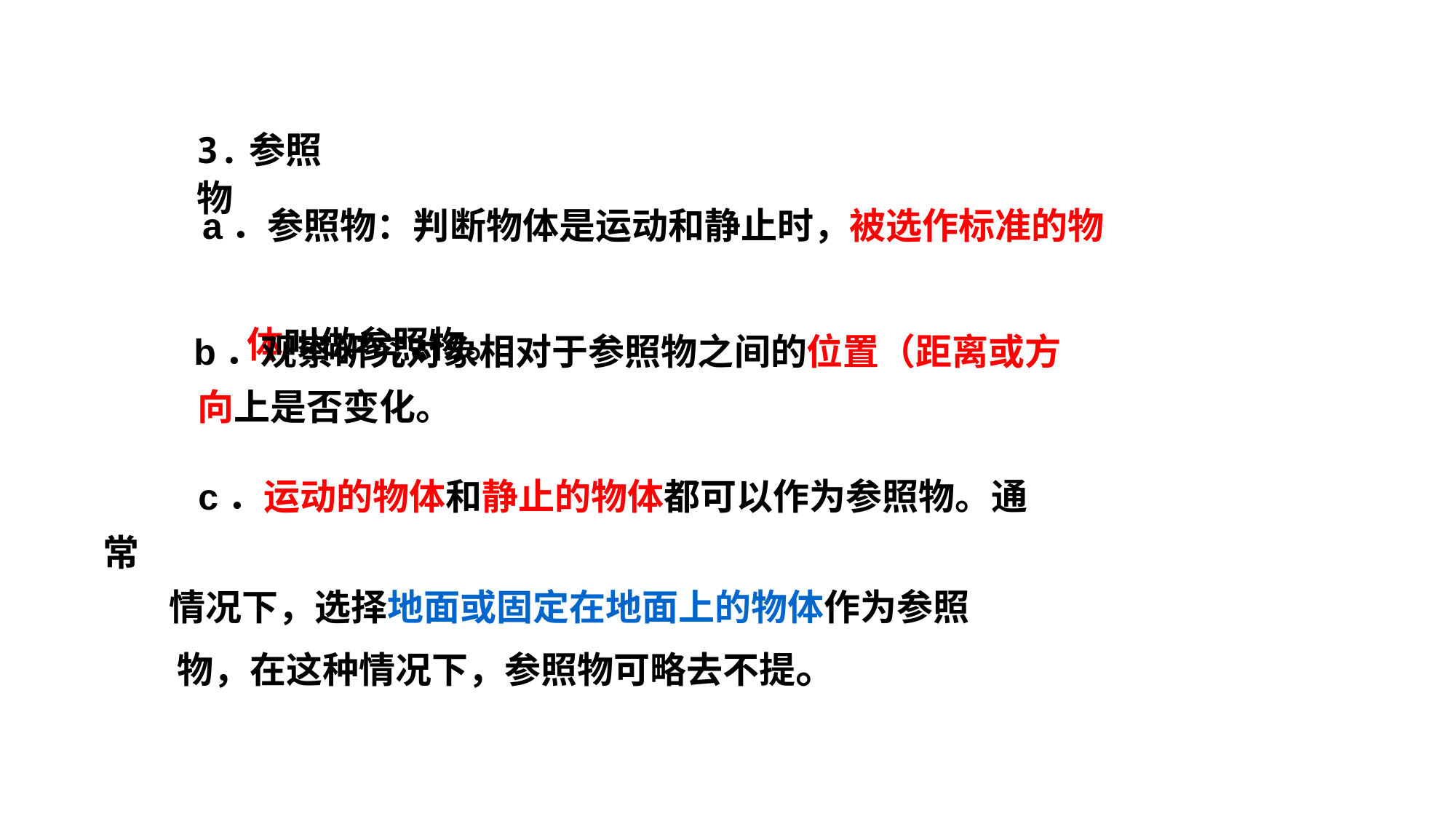

3.参照物
　　a．参照物：判断物体是运动和静止时，被选作标准的物
                体叫做参照物。
　 b．观察研究对象相对于参照物之间的位置（距离或方
       向上是否变化。
　　c．运动的物体和静止的物体都可以作为参照物。通常
       情况下，选择地面或固定在地面上的物体作为参照
        物，在这种情况下，参照物可略去不提。